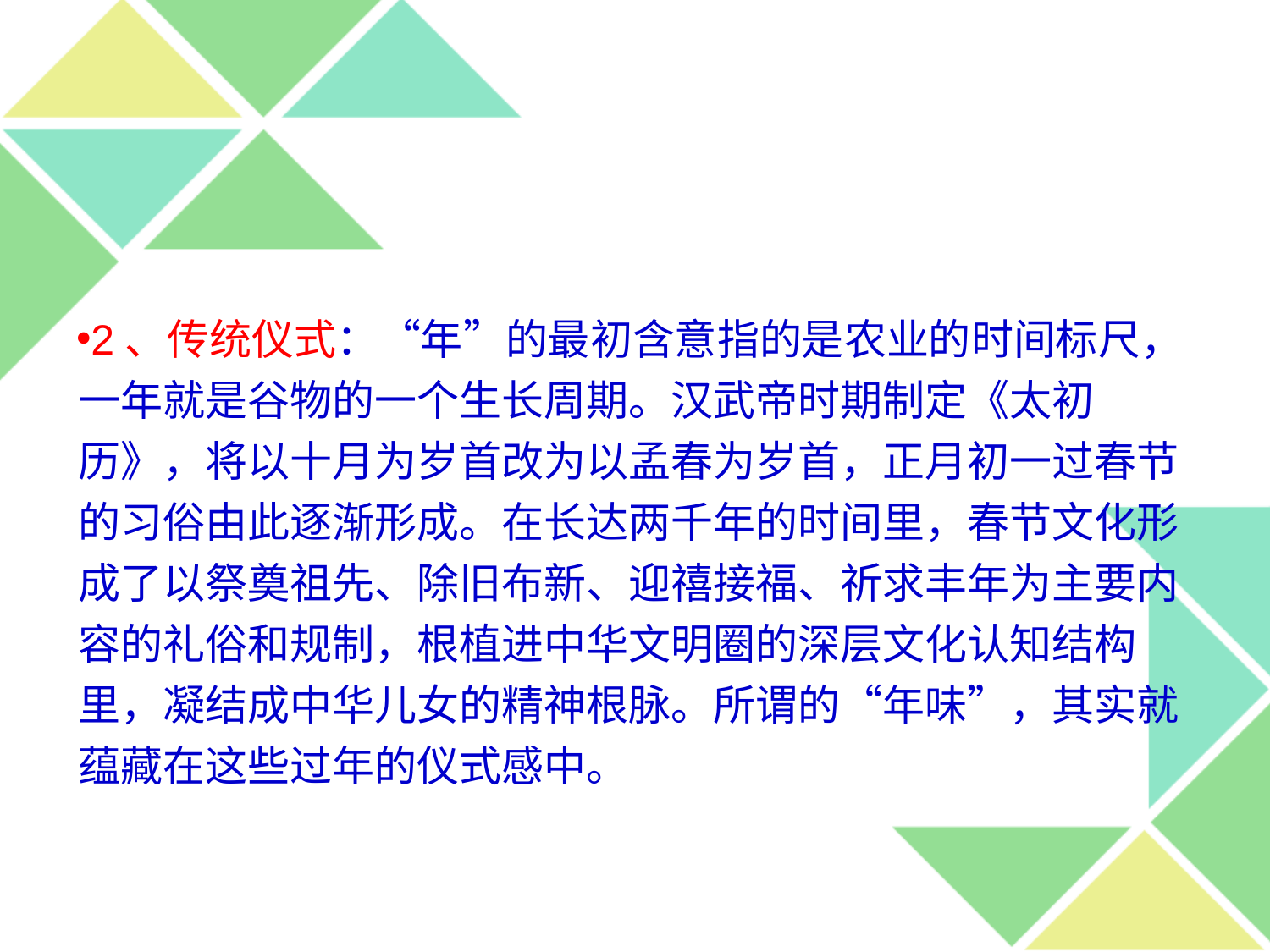

2、传统仪式：“年”的最初含意指的是农业的时间标尺，一年就是谷物的一个生长周期。汉武帝时期制定《太初历》，将以十月为岁首改为以孟春为岁首，正月初一过春节的习俗由此逐渐形成。在长达两千年的时间里，春节文化形成了以祭奠祖先、除旧布新、迎禧接福、祈求丰年为主要内容的礼俗和规制，根植进中华文明圈的深层文化认知结构里，凝结成中华儿女的精神根脉。所谓的“年味”，其实就蕴藏在这些过年的仪式感中。